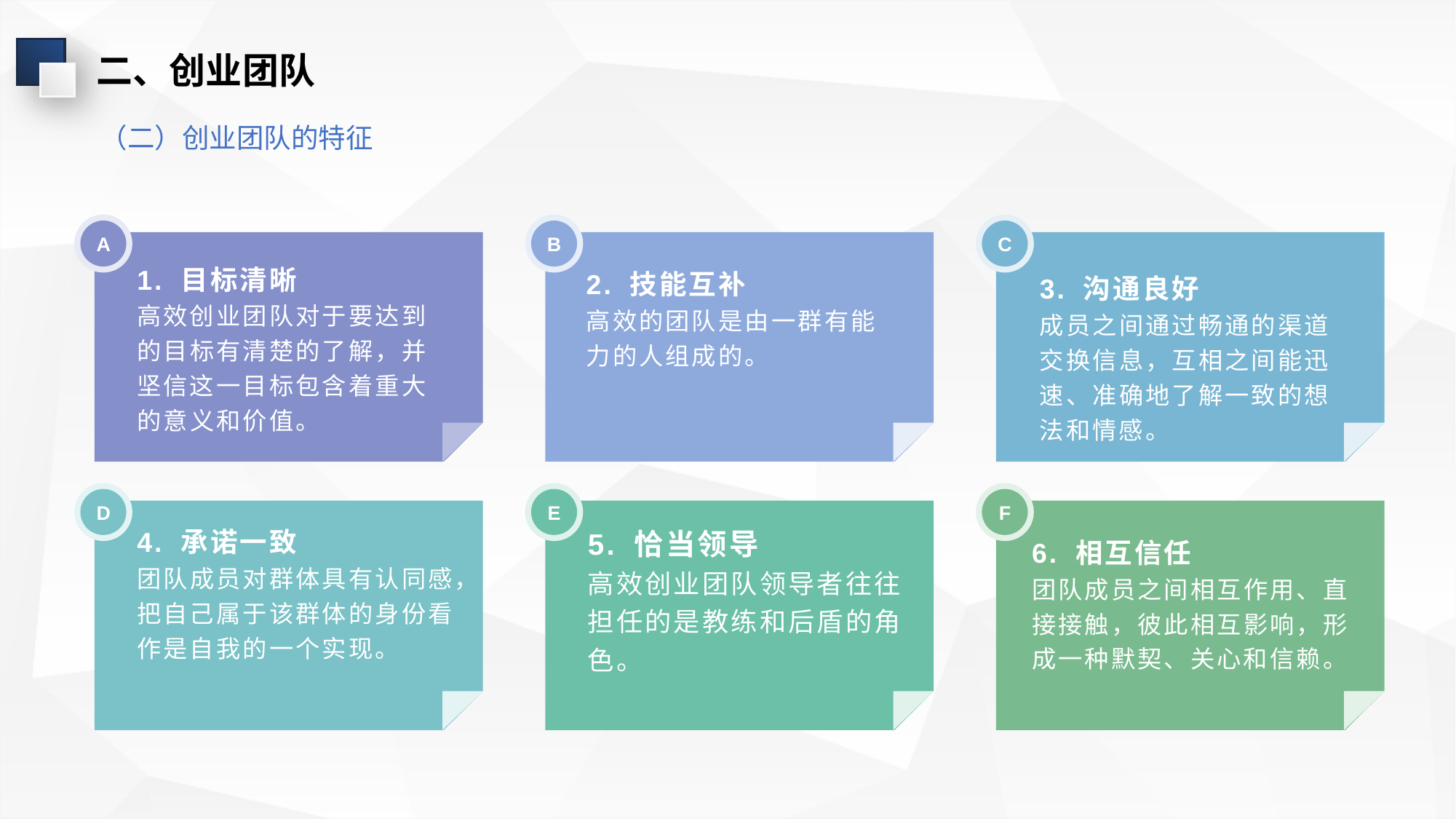

二、创业团队
（二）创业团队的特征

A
B
C

1. 目标清晰
高效创业团队对于要达到的目标有清楚的了解，并坚信这一目标包含着重大的意义和价值。
2. 技能互补
高效的团队是由一群有能力的人组成的。
3. 沟通良好
成员之间通过畅通的渠道交换信息，互相之间能迅速、准确地了解一致的想法和情感。

D
E
F

4. 承诺一致
团队成员对群体具有认同感，把自己属于该群体的身份看作是自我的一个实现。
5. 恰当领导
高效创业团队领导者往往担任的是教练和后盾的角色。
6. 相互信任
团队成员之间相互作用、直接接触，彼此相互影响，形成一种默契、关心和信赖。